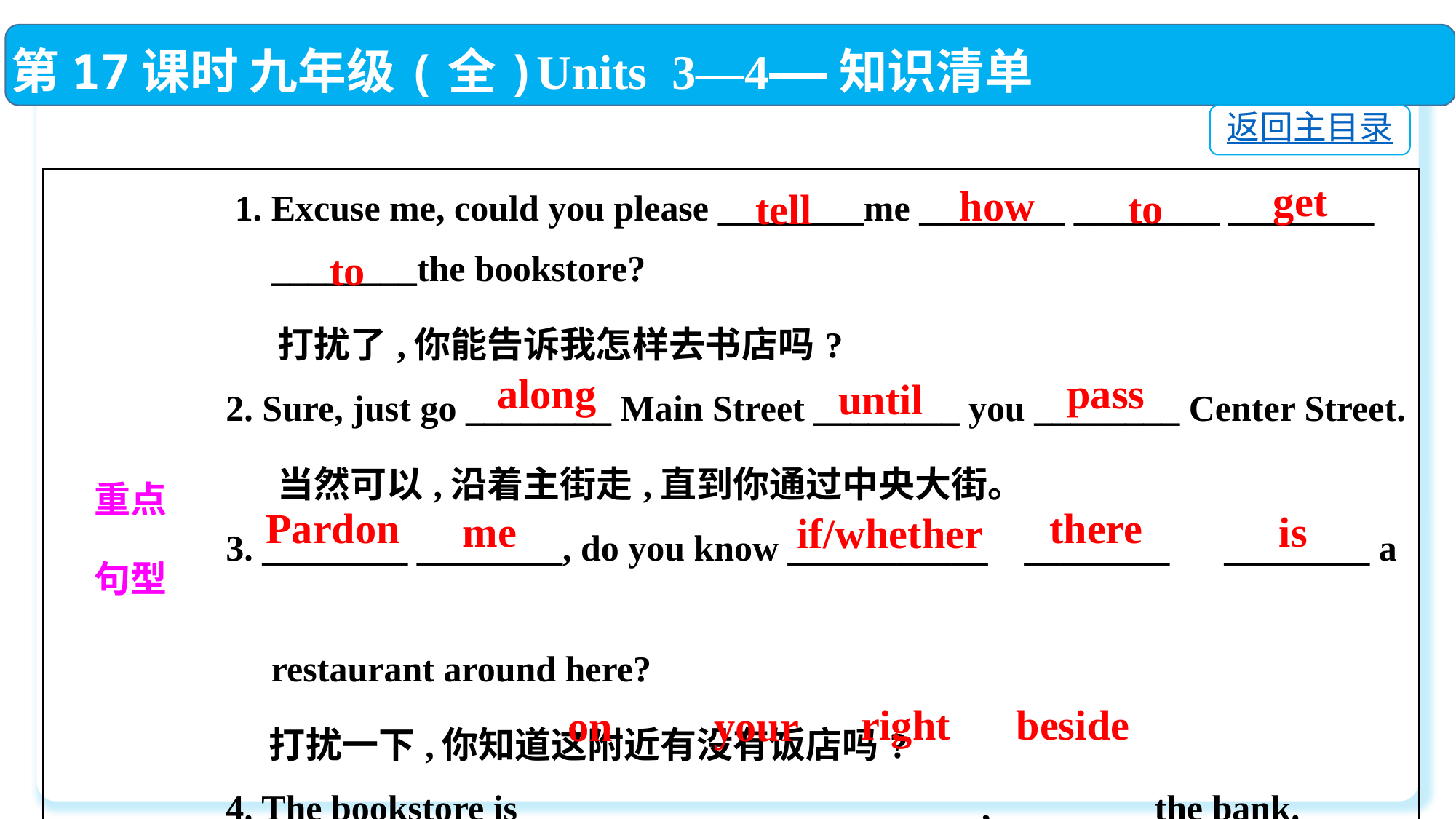

第17课时 九年级(全)Units  3—4——知识清单

返回主目录
get
| 重点 句型 | 1. Excuse me, could you please \_\_\_\_\_\_\_\_me \_\_\_\_\_\_\_\_ \_\_\_\_\_\_\_\_ \_\_\_\_\_\_\_\_ \_\_\_\_\_\_\_\_the bookstore? 打扰了,你能告诉我怎样去书店吗? 2. Sure, just go \_\_\_\_\_\_\_\_ Main Street \_\_\_\_\_\_\_\_ you \_\_\_\_\_\_\_\_ Center Street. 当然可以,沿着主街走,直到你通过中央大街。 3. \_\_\_\_\_\_\_\_ \_\_\_\_\_\_\_\_, do you know \_\_\_\_\_\_\_\_\_\_\_ \_\_\_\_\_\_\_\_ \_\_\_\_\_\_\_\_ a restaurant around here? 打扰一下,你知道这附近有没有饭店吗? 4. The bookstore is \_\_\_\_\_\_\_\_ \_\_\_\_\_\_\_\_ \_\_\_\_\_\_\_\_, \_\_\_\_\_\_\_\_ the bank. 书店在你的右边,银行旁边。 |
| --- | --- |
how
to
tell
to
along
pass
until
Pardon
there
me
is
if/whether
beside
right
on
your